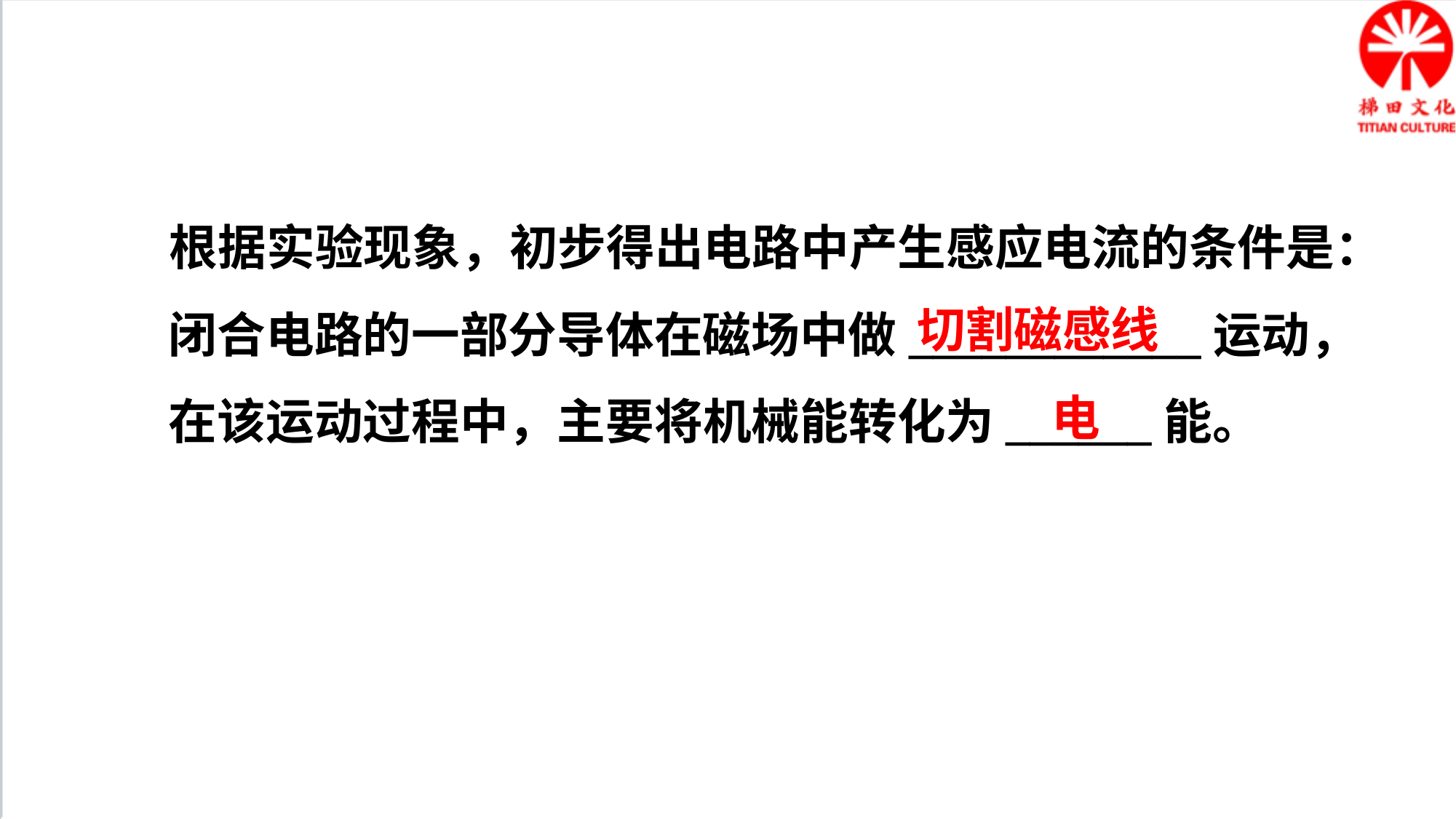

根据实验现象，初步得出电路中产生感应电流的条件是：闭合电路的一部分导体在磁场中做____________运动，在该运动过程中，主要将机械能转化为______能。
切割磁感线
电